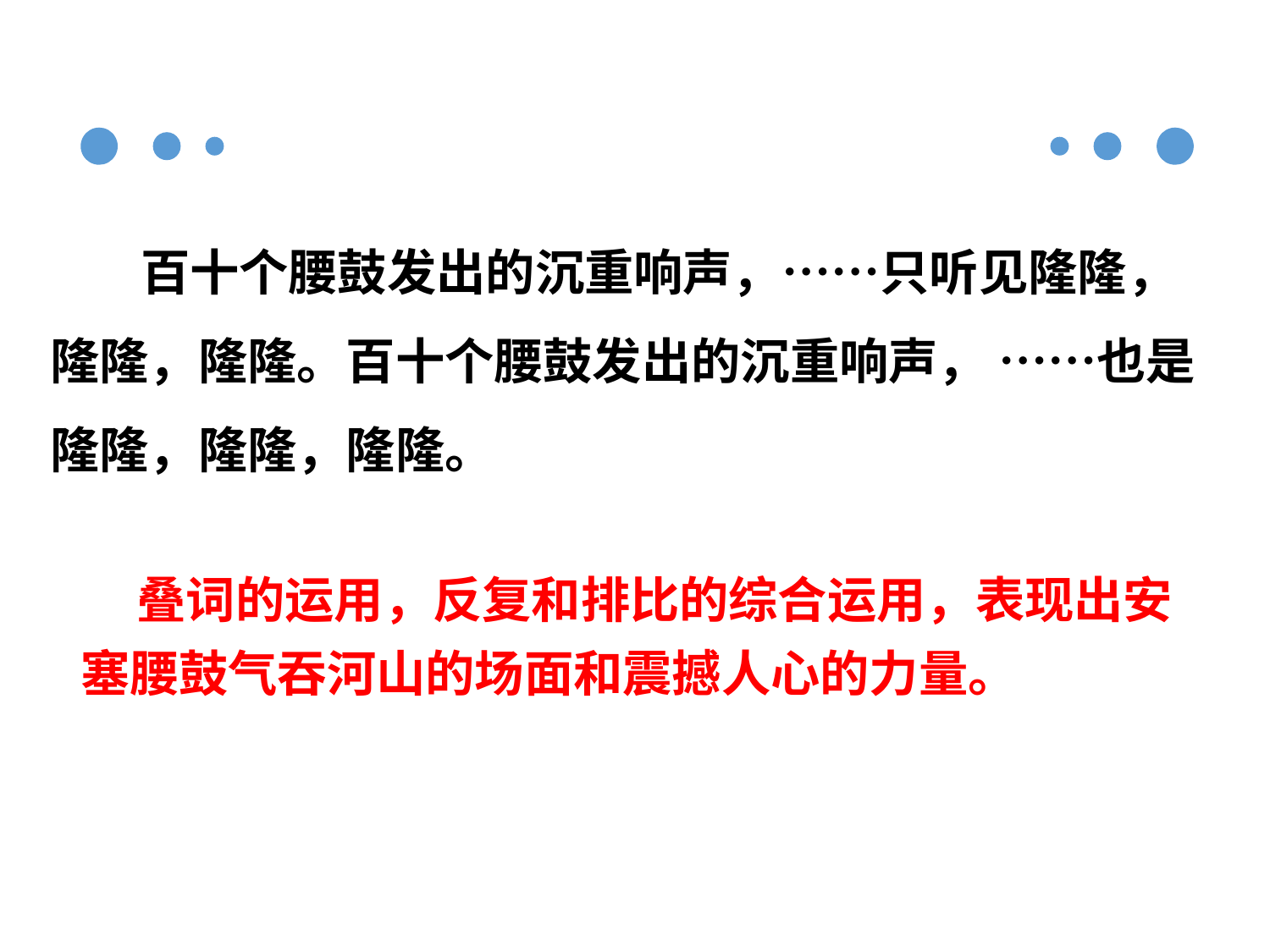

百十个腰鼓发出的沉重响声，……只听见隆隆，隆隆，隆隆。百十个腰鼓发出的沉重响声， ……也是隆隆，隆隆，隆隆。

    叠词的运用，反复和排比的综合运用，表现出安塞腰鼓气吞河山的场面和震撼人心的力量。